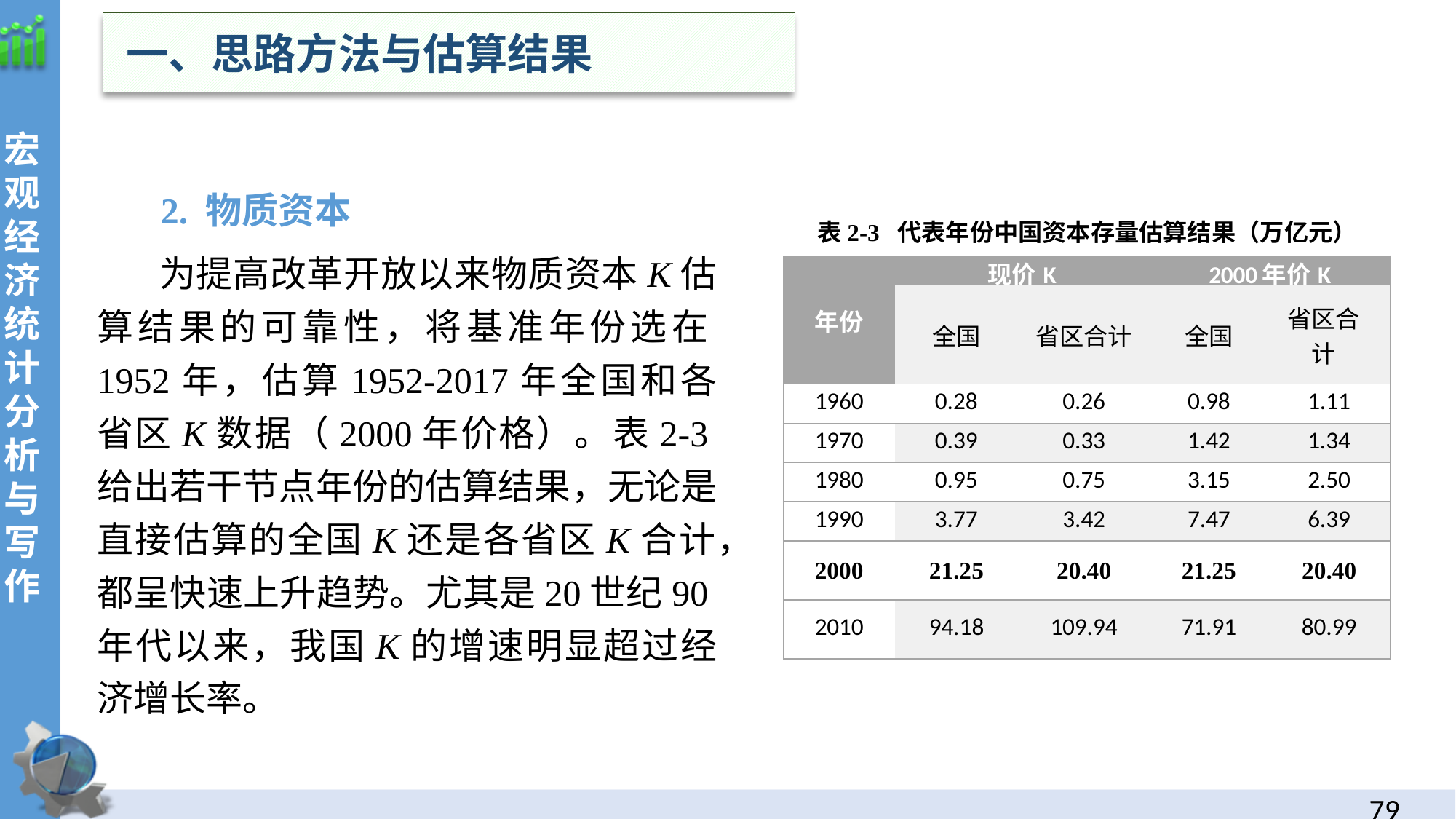

一、思路方法与估算结果

    2. 物质资本
   为提高改革开放以来物质资本K估算结果的可靠性，将基准年份选在1952年，估算1952-2017年全国和各省区K数据（2000年价格）。表2-3给出若干节点年份的估算结果，无论是直接估算的全国K还是各省区K合计，都呈快速上升趋势。尤其是20世纪90年代以来，我国K的增速明显超过经济增长率。
表2-3  代表年份中国资本存量估算结果（万亿元）
| 年份 | 现价K |  | 2000年价K |  |  |
| --- | --- | --- | --- | --- | --- |
|  | 全国 | 省区合计 | 全国 | 省区合计 |  |
| 1960 | 0.28 | 0.26 | 0.98 | 1.11 |  |
| 1970 | 0.39 | 0.33 | 1.42 | 1.34 |  |
| 1980 | 0.95 | 0.75 | 3.15 | 2.50 |  |
| 1990 | 3.77 | 3.42 | 7.47 | 6.39 |  |
| 2000 | 21.25 | 20.40 | 21.25 | 20.40 |  |
| 2010 | 94.18 | 109.94 | 71.91 | 80.99 |  |
79